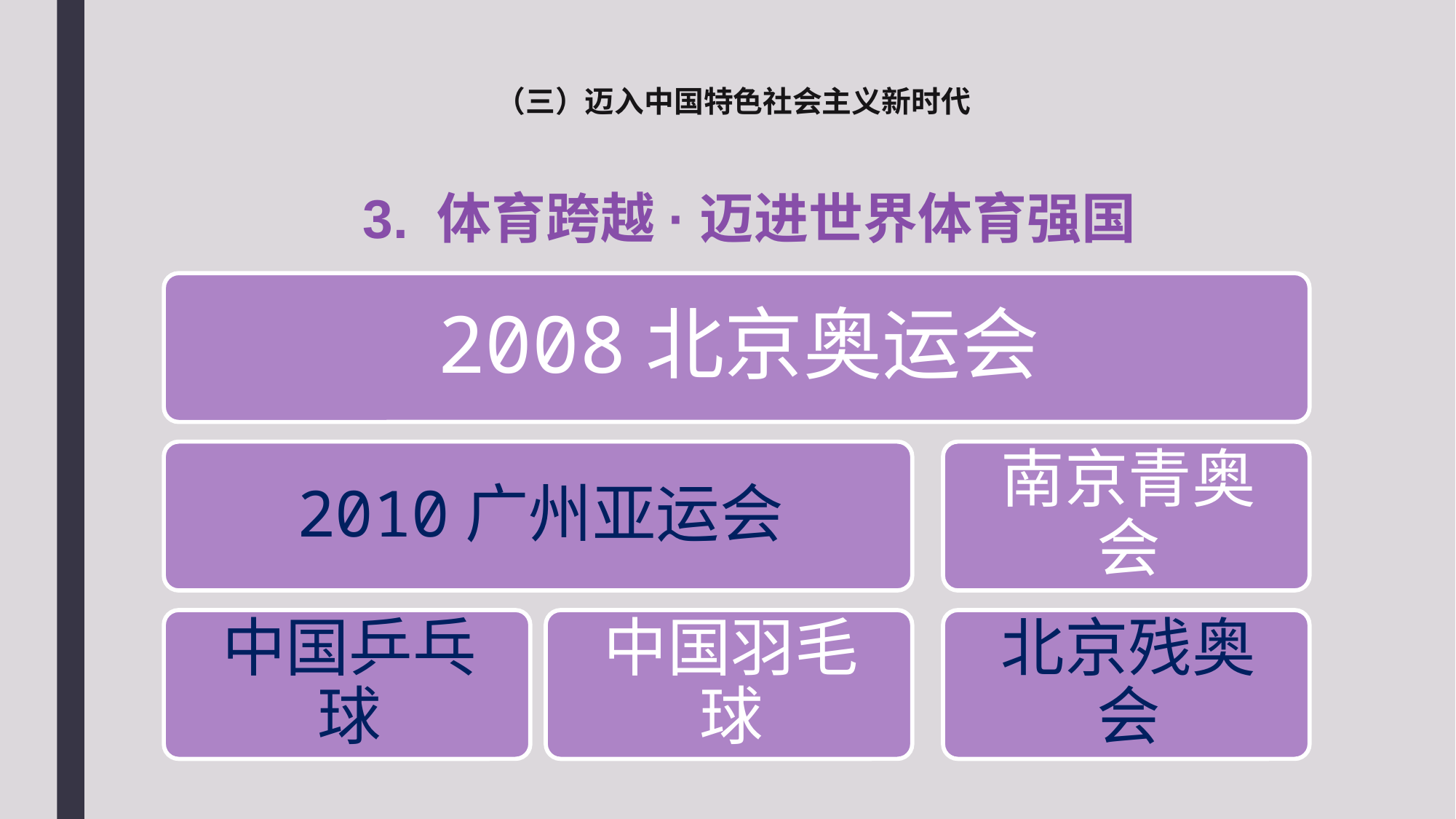

# （三）迈入中国特色社会主义新时代
3. 体育跨越·迈进世界体育强国
2008北京奥运会
2010广州亚运会
中国乒乓球
中国羽毛球
南京青奥会
北京残奥会